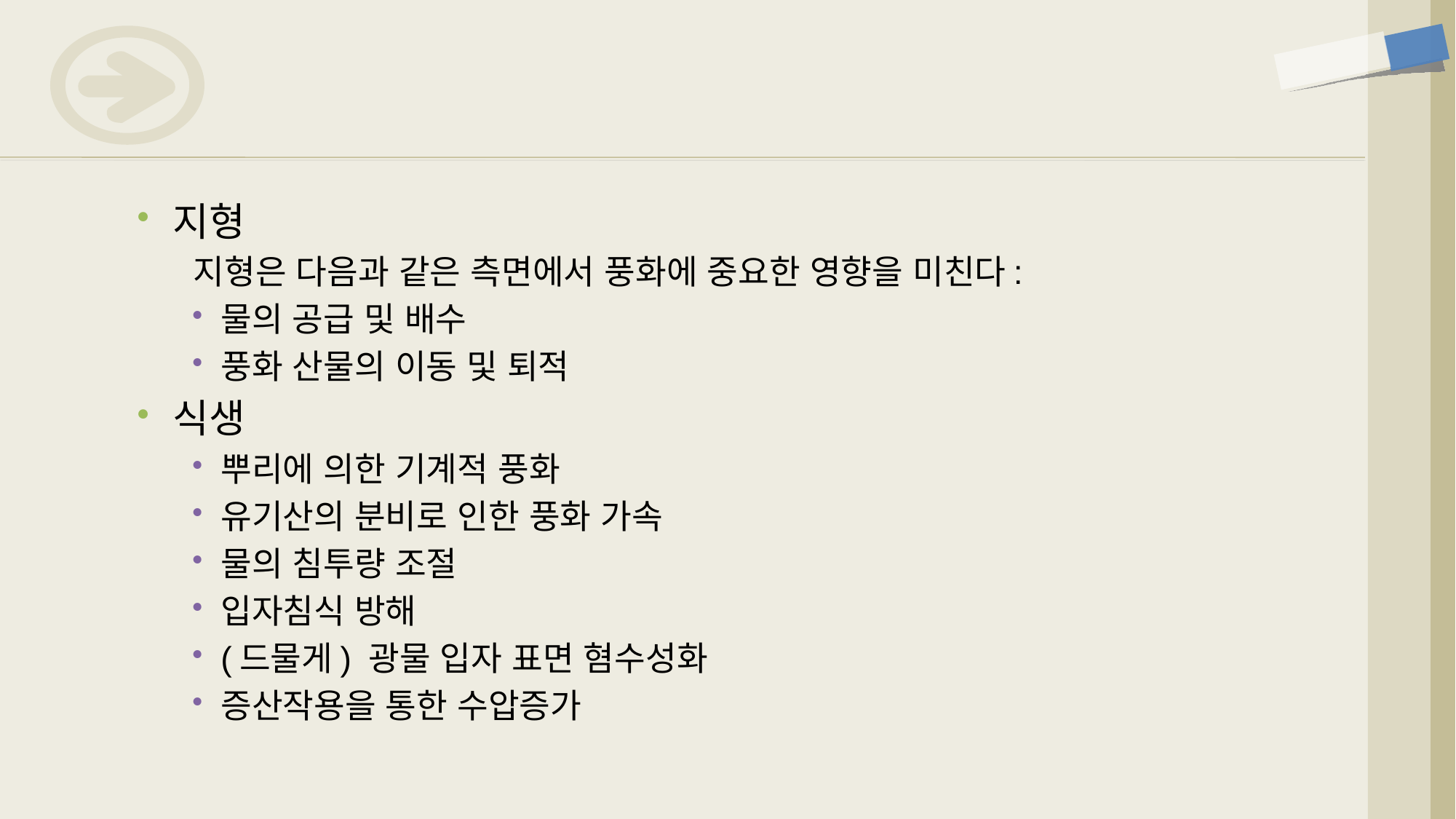

지형
지형은 다음과 같은 측면에서 풍화에 중요한 영향을 미친다:
물의 공급 및 배수
풍화 산물의 이동 및 퇴적
식생
뿌리에 의한 기계적 풍화
유기산의 분비로 인한 풍화 가속
물의 침투량 조절
입자침식 방해
(드물게) 광물 입자 표면 혐수성화
증산작용을 통한 수압증가